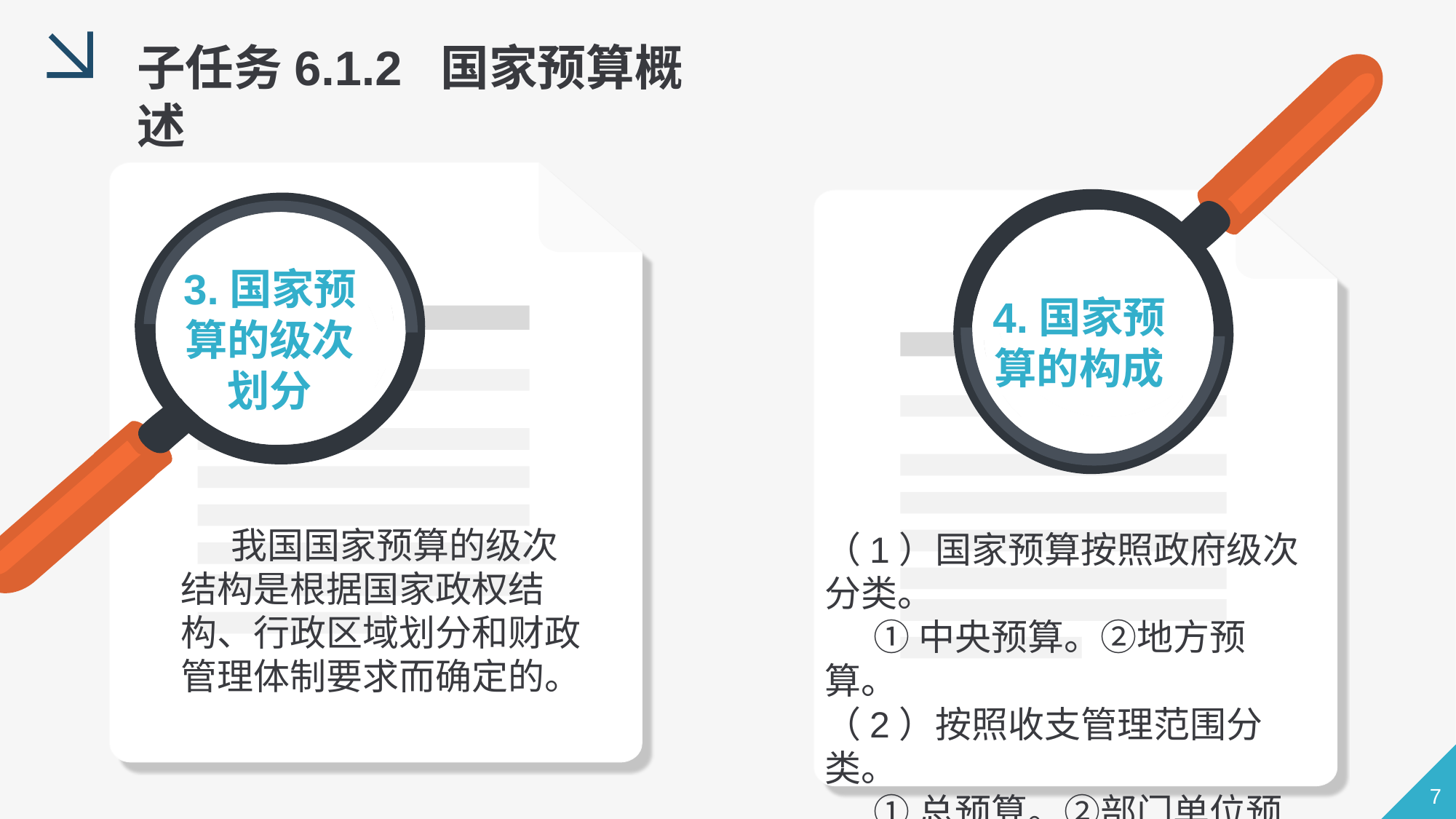

子任务6.1.2  国家预算概述

3.国家预算的级次划分
4.国家预算的构成
     我国国家预算的级次结构是根据国家政权结构、行政区域划分和财政管理体制要求而确定的。
（1）国家预算按照政府级次分类。
      ①中央预算。②地方预算。
（2）按照收支管理范围分类。
      ①总预算。②部门单位预算。